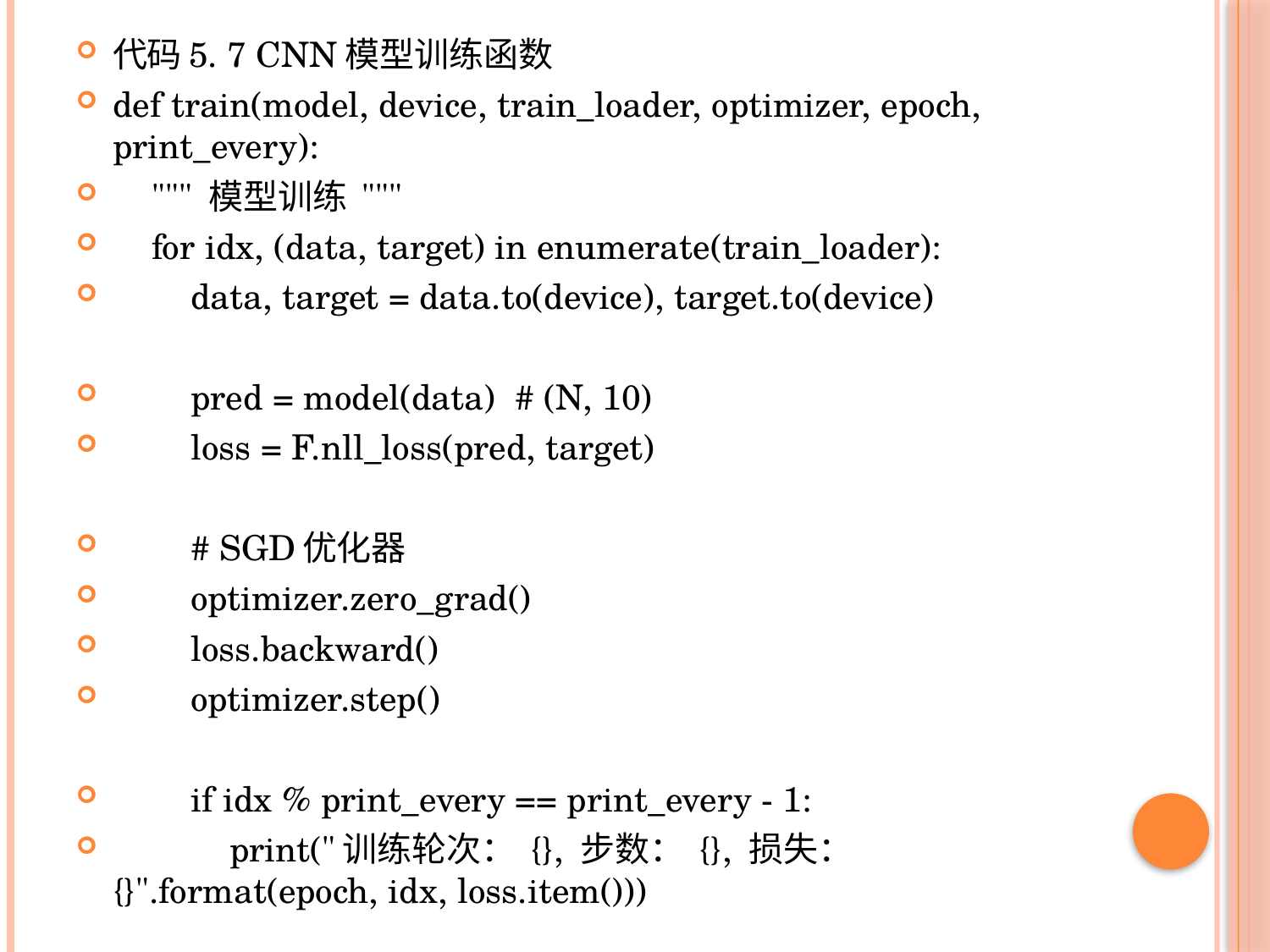

代码5. 7 CNN模型训练函数
def train(model, device, train_loader, optimizer, epoch, print_every):
    """ 模型训练 """
    for idx, (data, target) in enumerate(train_loader):
        data, target = data.to(device), target.to(device)

        pred = model(data)  # (N, 10)
        loss = F.nll_loss(pred, target)

        # SGD优化器
        optimizer.zero_grad()
        loss.backward()
        optimizer.step()

        if idx % print_every == print_every - 1:
            print("训练轮次： {}, 步数： {}, 损失： {}".format(epoch, idx, loss.item()))